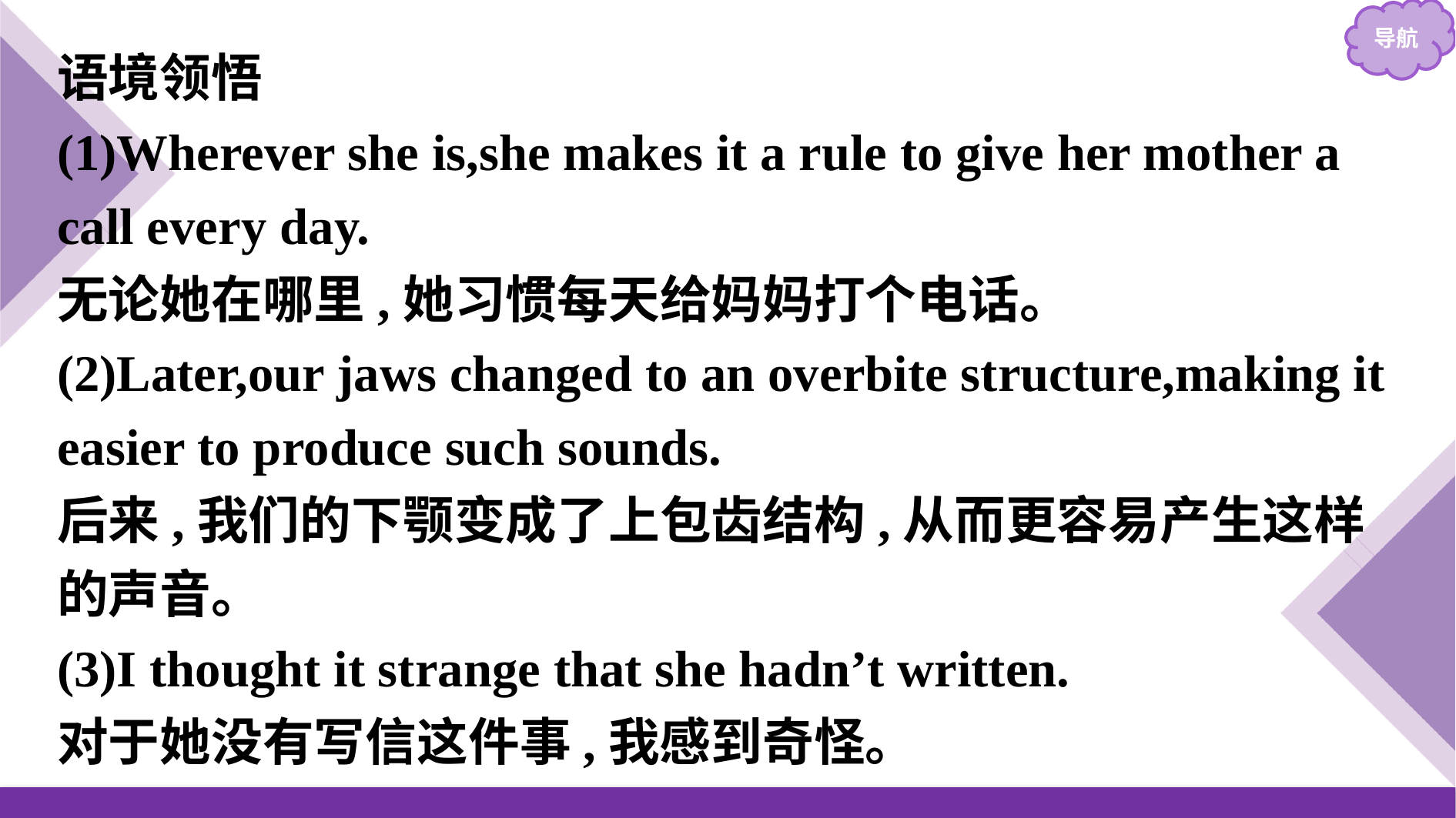

语境领悟
(1)Wherever she is,she makes it a rule to give her mother a call every day.
无论她在哪里,她习惯每天给妈妈打个电话。
(2)Later,our jaws changed to an overbite structure,making it easier to produce such sounds.
后来,我们的下颚变成了上包齿结构,从而更容易产生这样的声音。
(3)I thought it strange that she hadn’t written.
对于她没有写信这件事,我感到奇怪。